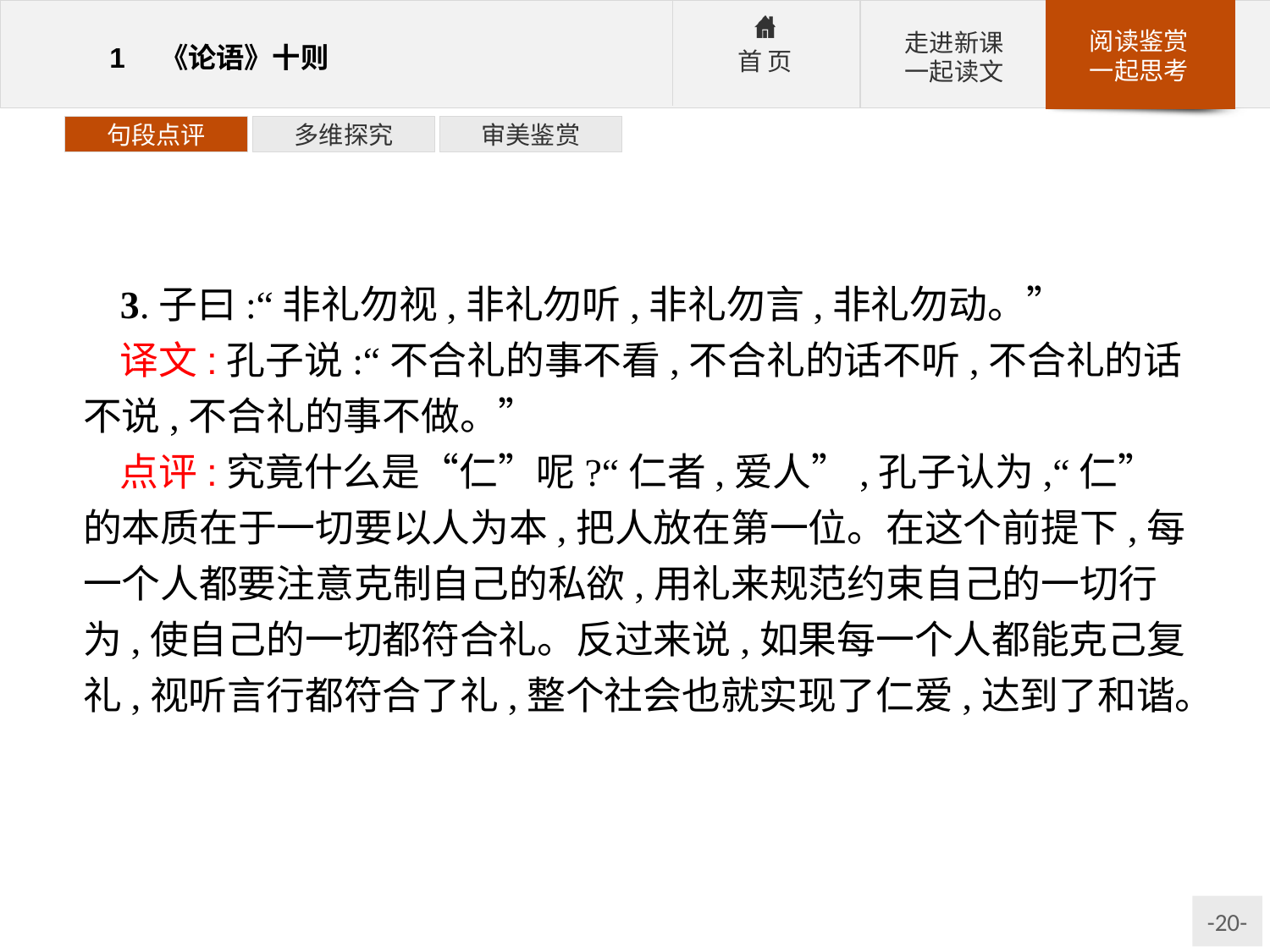

句段点评
多维探究
审美鉴赏
3.子曰:“非礼勿视,非礼勿听,非礼勿言,非礼勿动。”
译文:孔子说:“不合礼的事不看,不合礼的话不听,不合礼的话不说,不合礼的事不做。”
点评:究竟什么是“仁”呢?“仁者,爱人”,孔子认为,“仁”的本质在于一切要以人为本,把人放在第一位。在这个前提下,每一个人都要注意克制自己的私欲,用礼来规范约束自己的一切行为,使自己的一切都符合礼。反过来说,如果每一个人都能克己复礼,视听言行都符合了礼,整个社会也就实现了仁爱,达到了和谐。